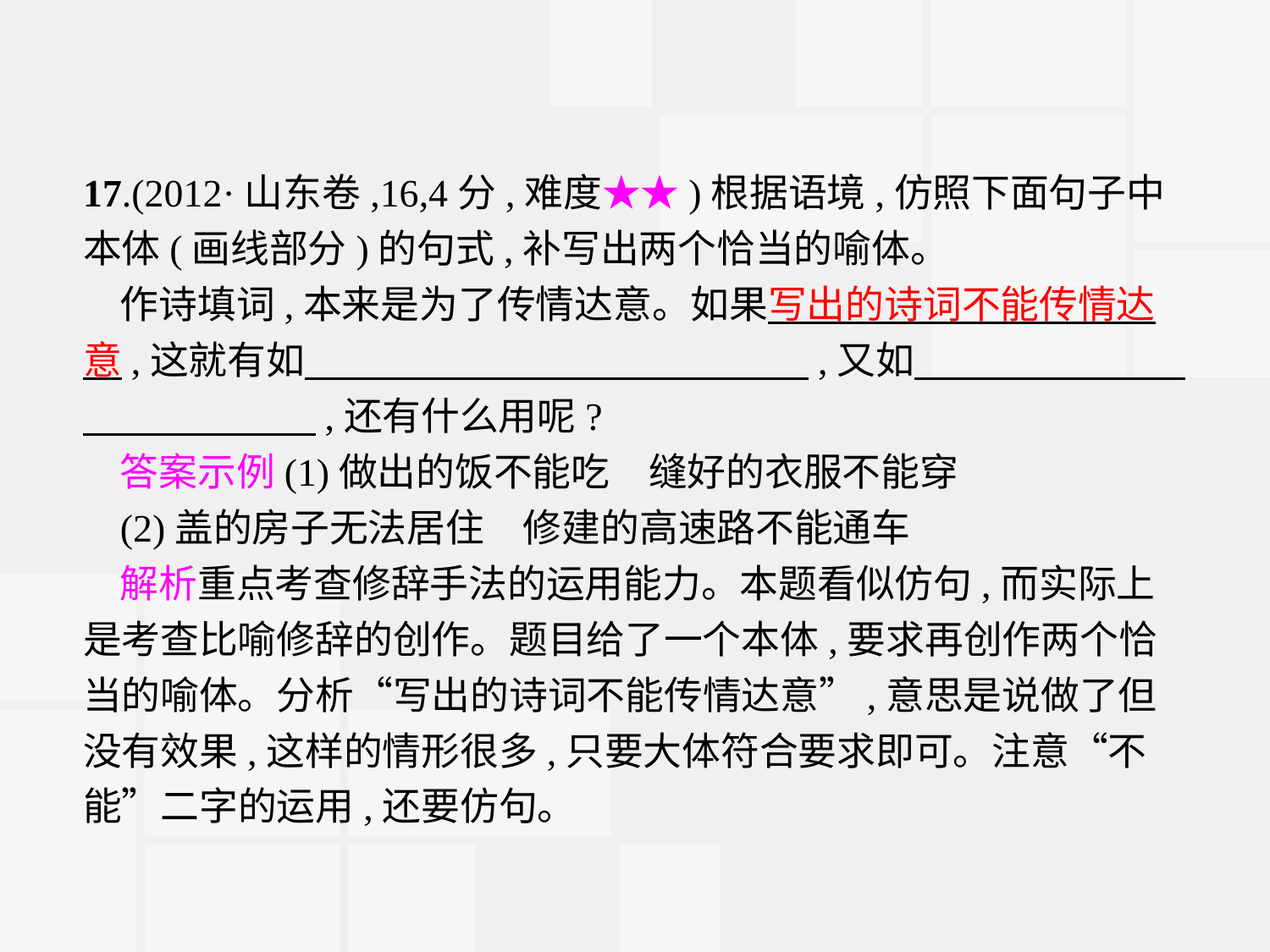

17.(2012·山东卷,16,4分,难度★★)根据语境,仿照下面句子中本体(画线部分)的句式,补写出两个恰当的喻体。
作诗填词,本来是为了传情达意。如果写出的诗词不能传情达意,这就有如　　　　　　　　　　　　　,又如　　　　　　　　　　　　　,还有什么用呢?
答案示例(1)做出的饭不能吃　缝好的衣服不能穿
(2)盖的房子无法居住　修建的高速路不能通车
解析重点考查修辞手法的运用能力。本题看似仿句,而实际上是考查比喻修辞的创作。题目给了一个本体,要求再创作两个恰当的喻体。分析“写出的诗词不能传情达意”,意思是说做了但没有效果,这样的情形很多,只要大体符合要求即可。注意“不能”二字的运用,还要仿句。